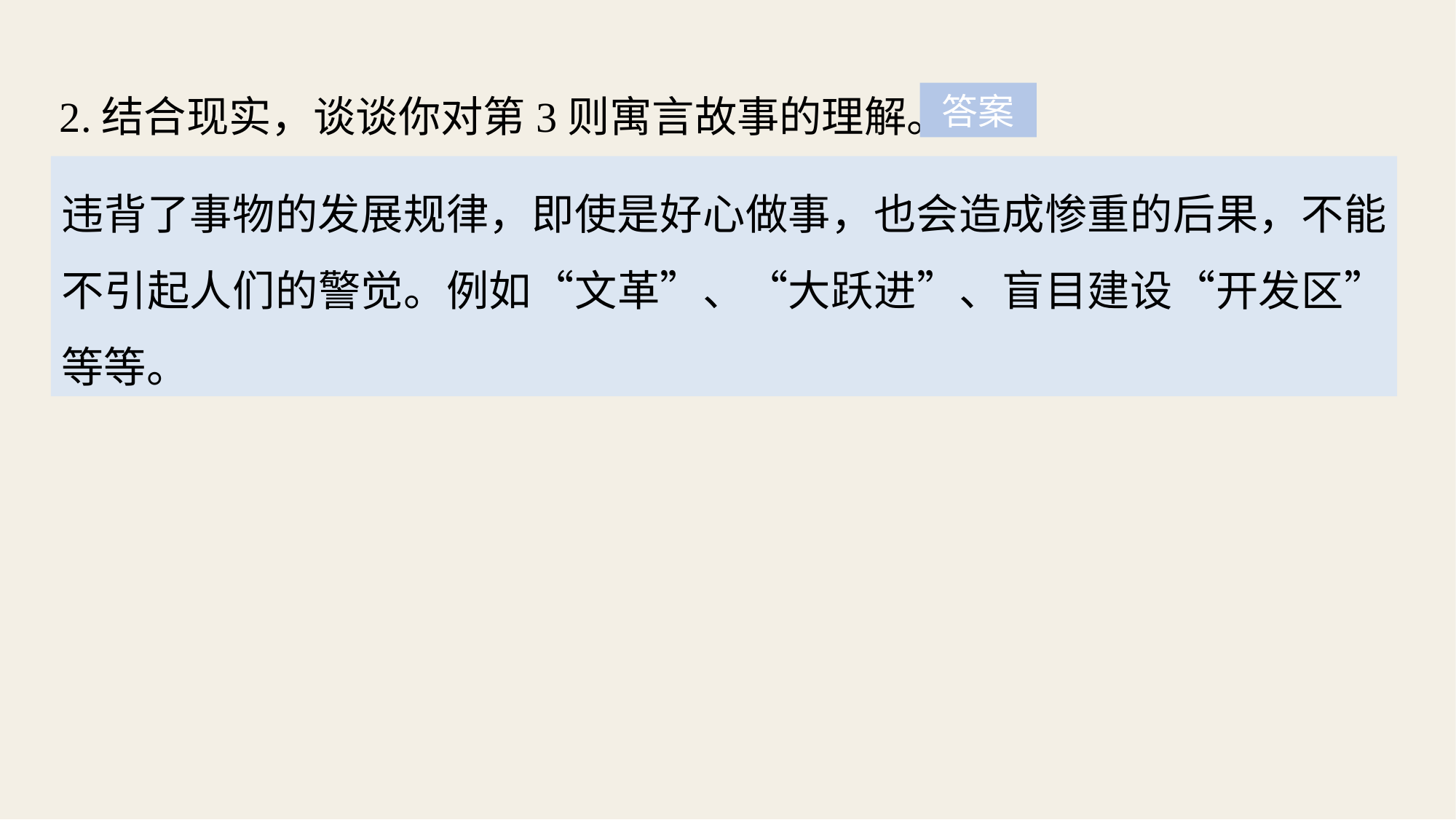

2.结合现实，谈谈你对第3则寓言故事的理解。
答案
违背了事物的发展规律，即使是好心做事，也会造成惨重的后果，不能不引起人们的警觉。例如“文革”、“大跃进”、盲目建设“开发区”等等。